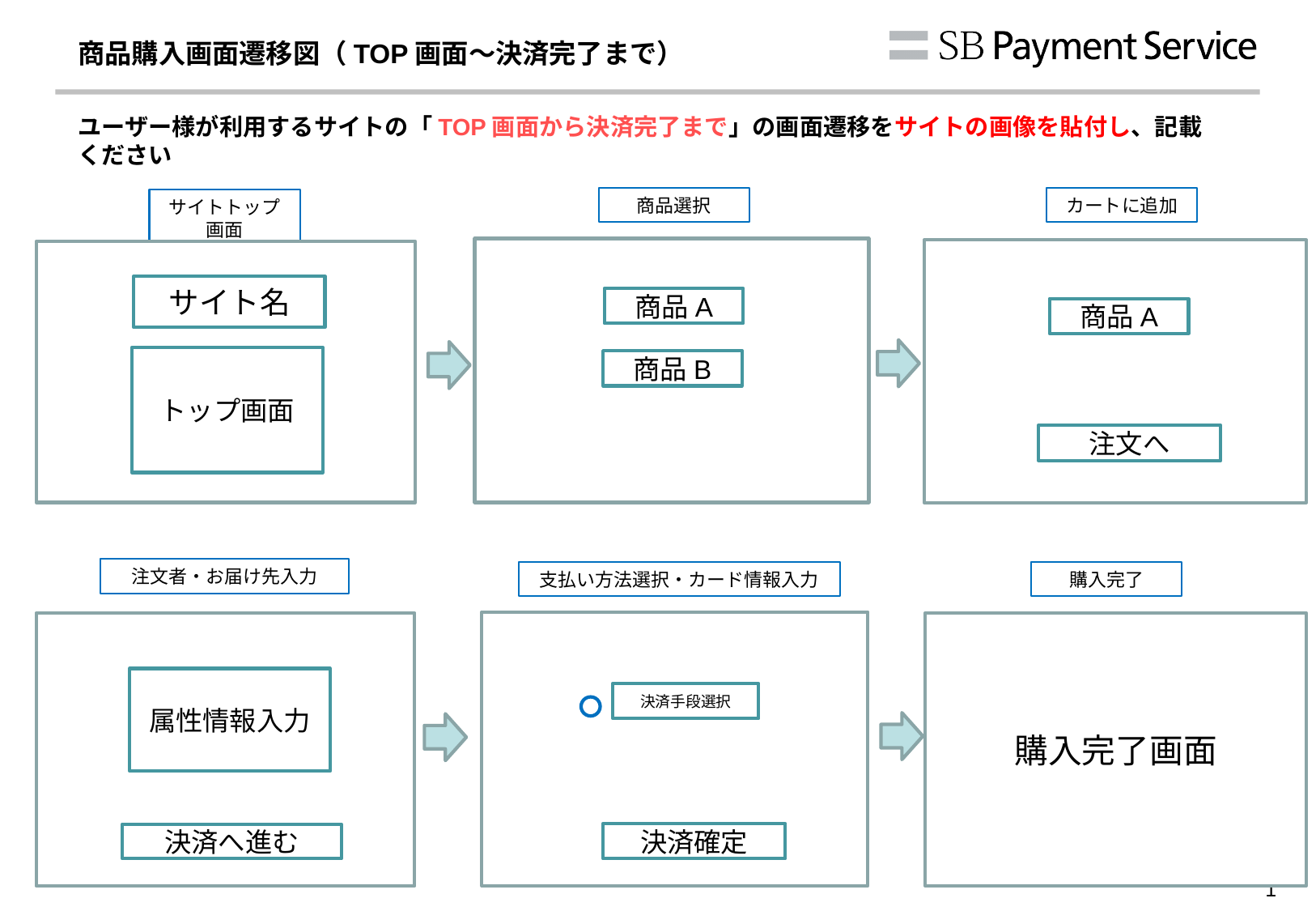

# 商品購入画面遷移図（TOP画面～決済完了まで）
ユーザー様が利用するサイトの「TOP画面から決済完了まで」の画面遷移をサイトの画像を貼付し、記載ください
商品選択
カートに追加
サイトトップ画面

サイト名
商品A
商品A

トップ画面
商品B
注文へ
注文者・お届け先入力
支払い方法選択・カード情報入力
購入完了

購入完了画面

属性情報入力
決済手段選択

決済確定
決済へ進む